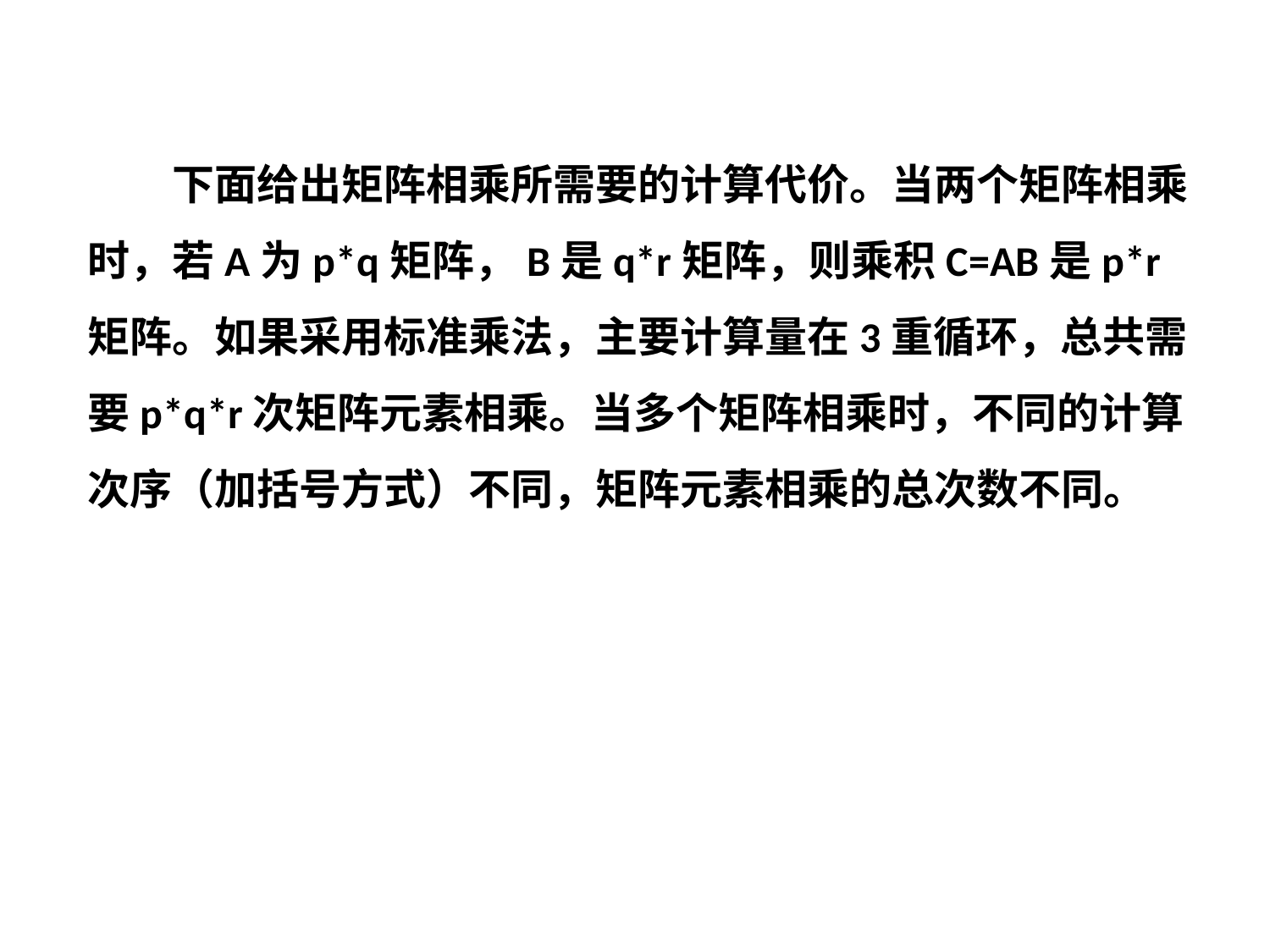

下面给出矩阵相乘所需要的计算代价。当两个矩阵相乘时，若A为p*q矩阵，B是q*r矩阵，则乘积C=AB是p*r矩阵。如果采用标准乘法，主要计算量在3重循环，总共需要p*q*r次矩阵元素相乘。当多个矩阵相乘时，不同的计算次序（加括号方式）不同，矩阵元素相乘的总次数不同。